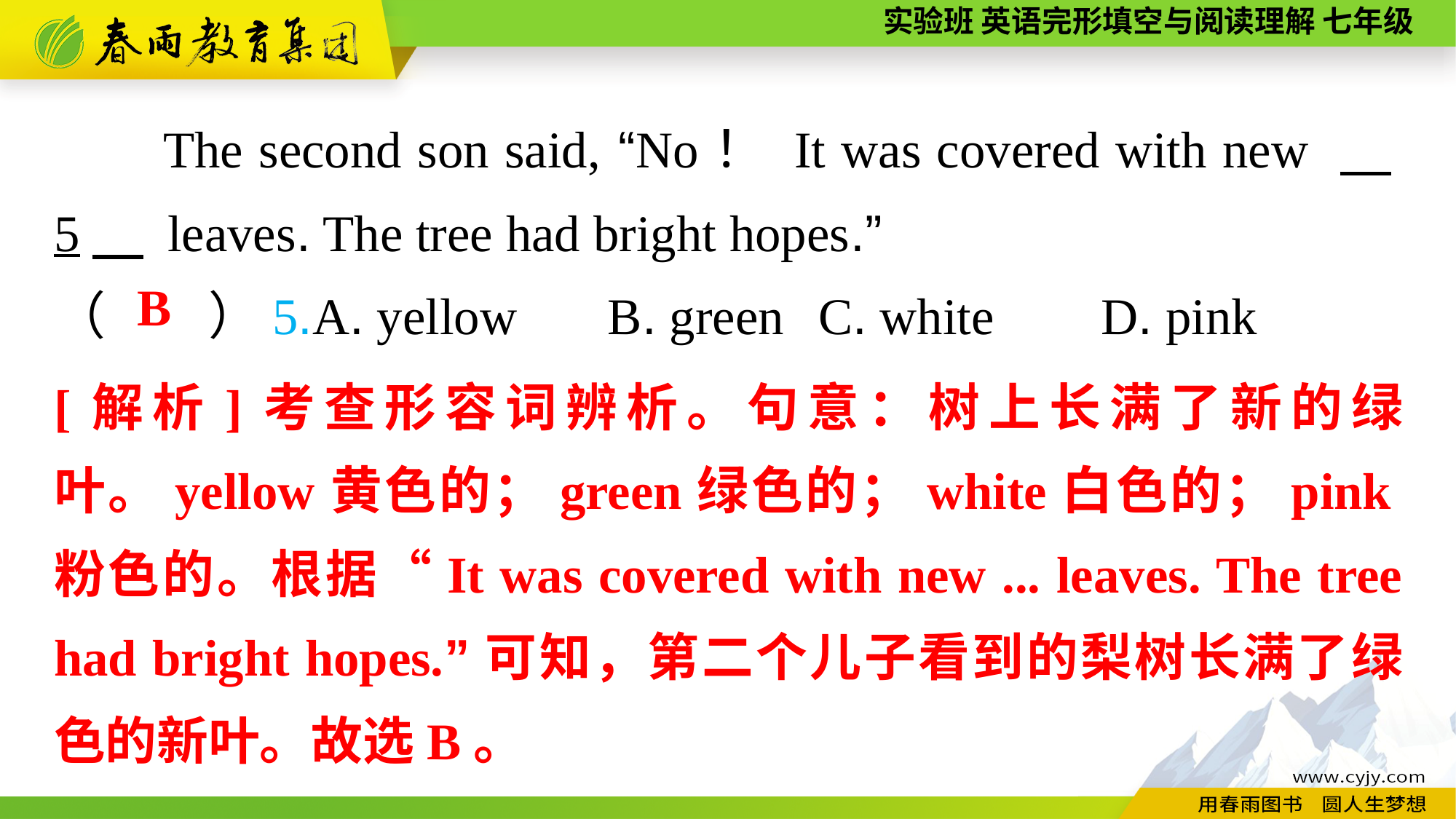

The second son said, “No！ It was covered with new 　5　 leaves. The tree had bright hopes.”
（　　）5.A. yellow       B. green	C. white	     D. pink
B
[解析]考查形容词辨析。句意：树上长满了新的绿叶。yellow黄色的；green绿色的；white白色的；pink粉色的。根据“It was covered with new ... leaves. The tree had bright hopes.”可知，第二个儿子看到的梨树长满了绿色的新叶。故选B。